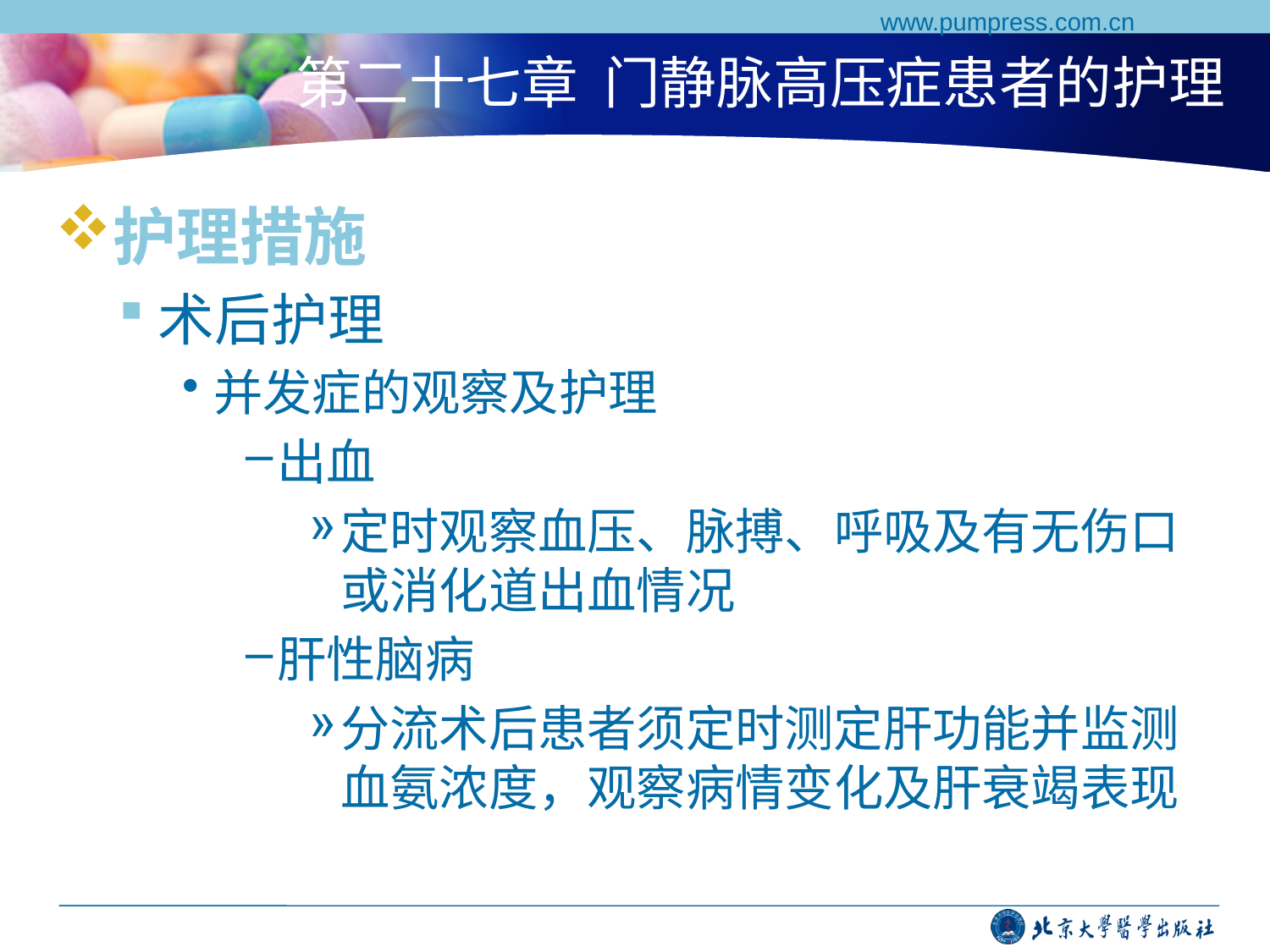

www.pumpress.com.cn
# 第二十七章  门静脉高压症患者的护理
护理措施
术后护理
并发症的观察及护理
出血
定时观察血压、脉搏、呼吸及有无伤口或消化道出血情况
肝性脑病
分流术后患者须定时测定肝功能并监测血氨浓度，观察病情变化及肝衰竭表现